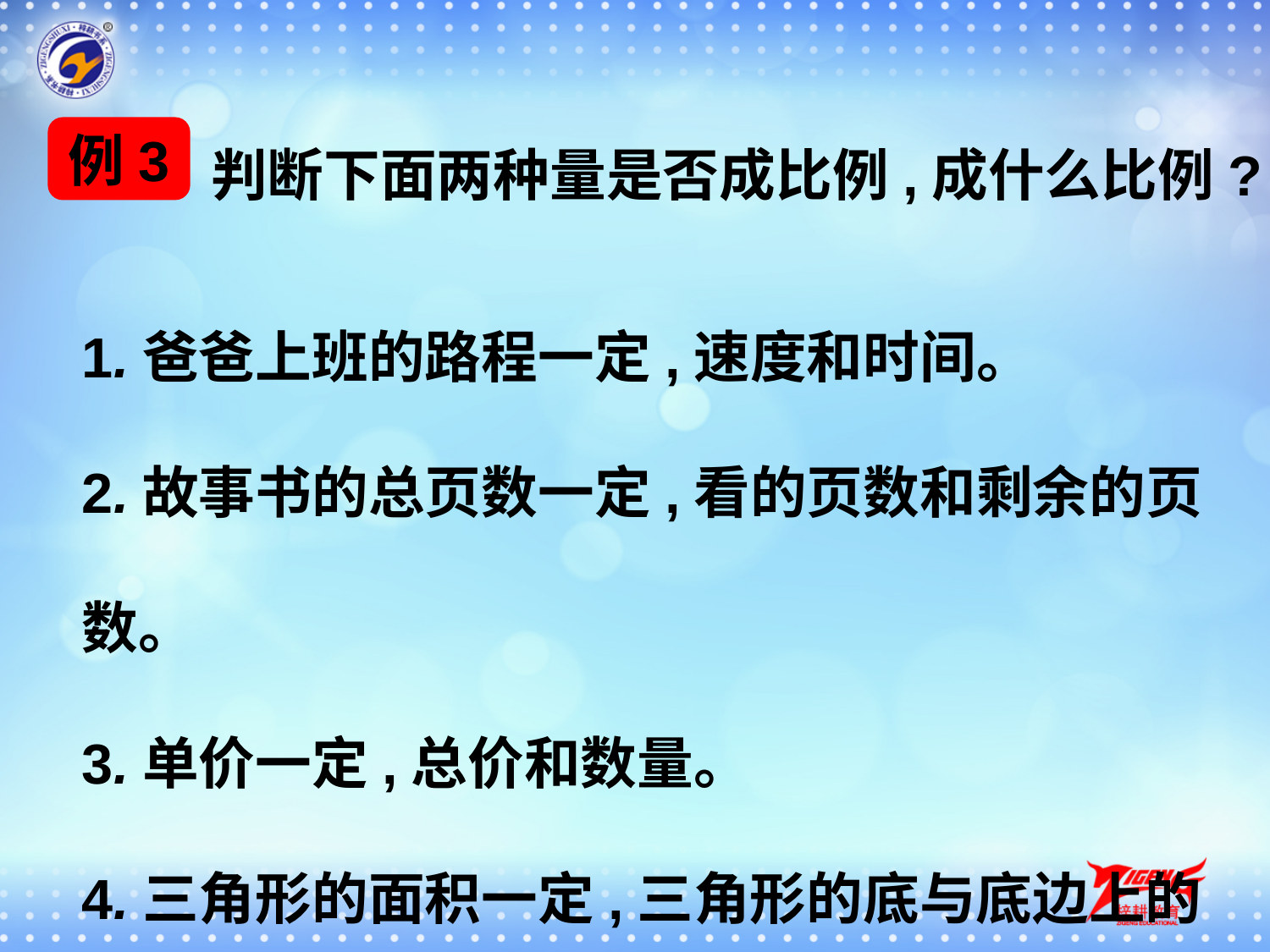

判断下面两种量是否成比例,成什么比例?
例3
1.爸爸上班的路程一定,速度和时间。
2.故事书的总页数一定,看的页数和剩余的页数。
3.单价一定,总价和数量。
4.三角形的面积一定,三角形的底与底边上的高。